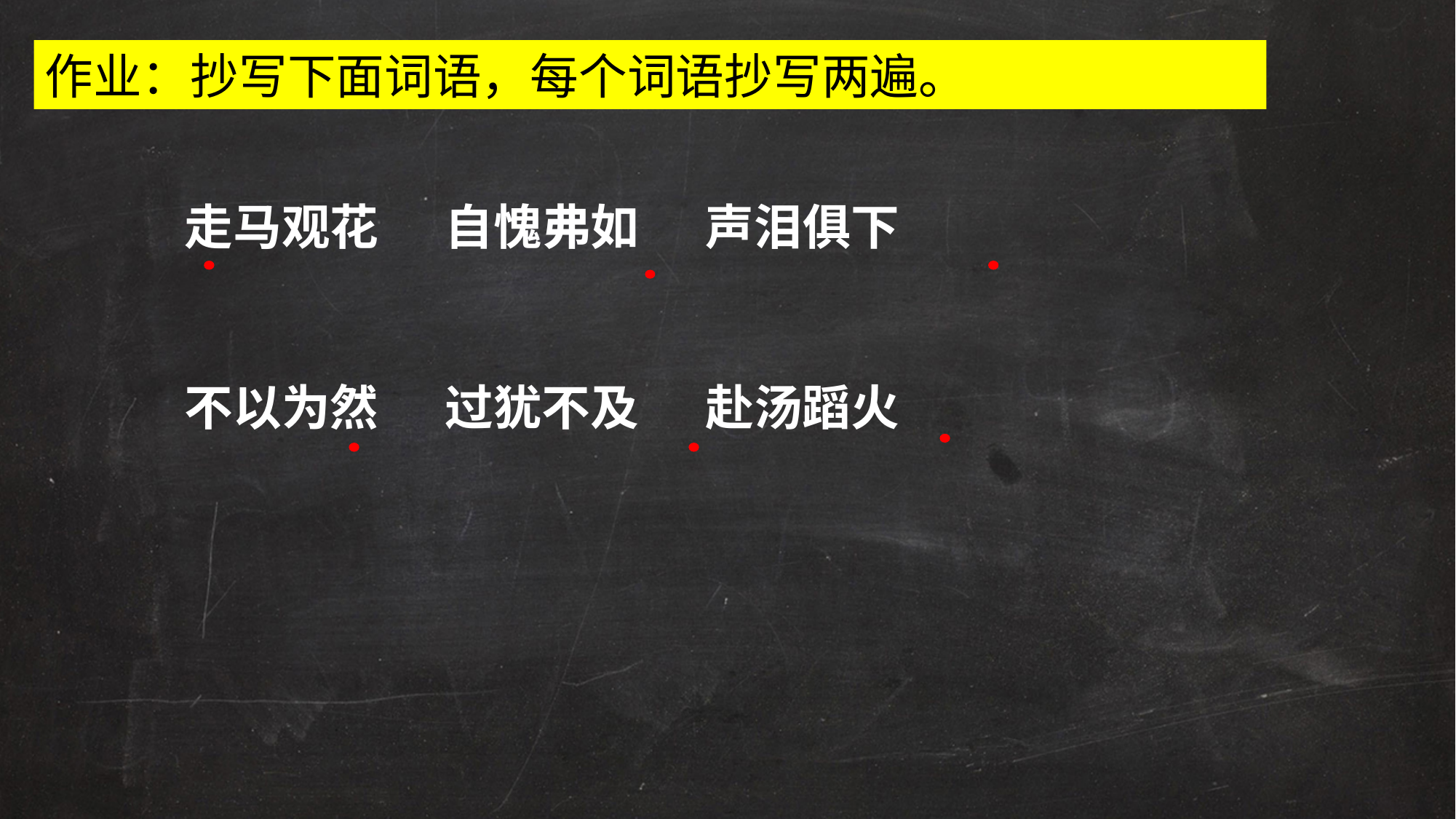

作业：抄写下面词语，每个词语抄写两遍。
走马观花      自愧弗如      声泪俱下

不以为然      过犹不及      赴汤蹈火